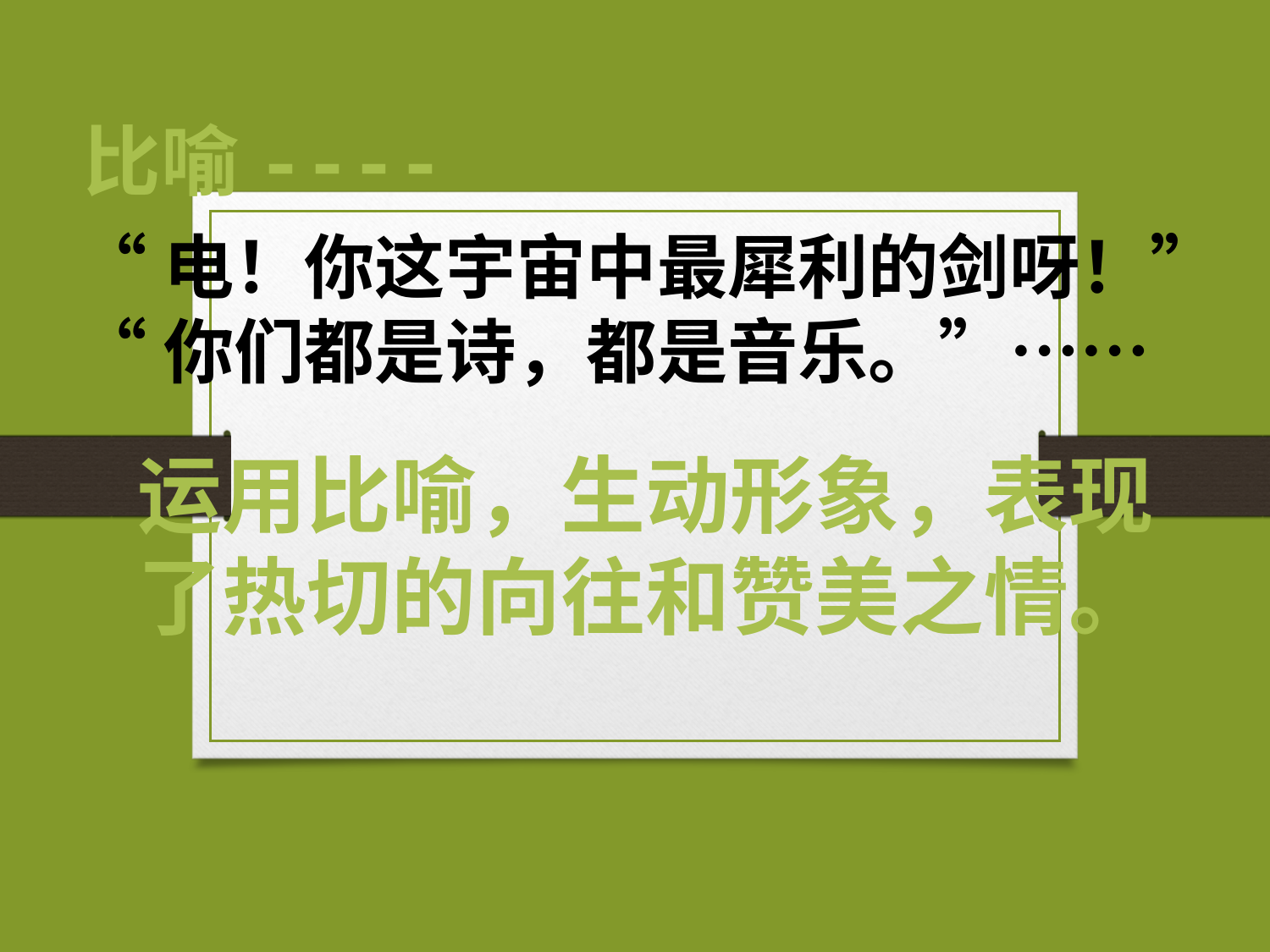

比喻----
“电！你这宇宙中最犀利的剑呀！”
“你们都是诗，都是音乐。”……
运用比喻，生动形象，表现了热切的向往和赞美之情。